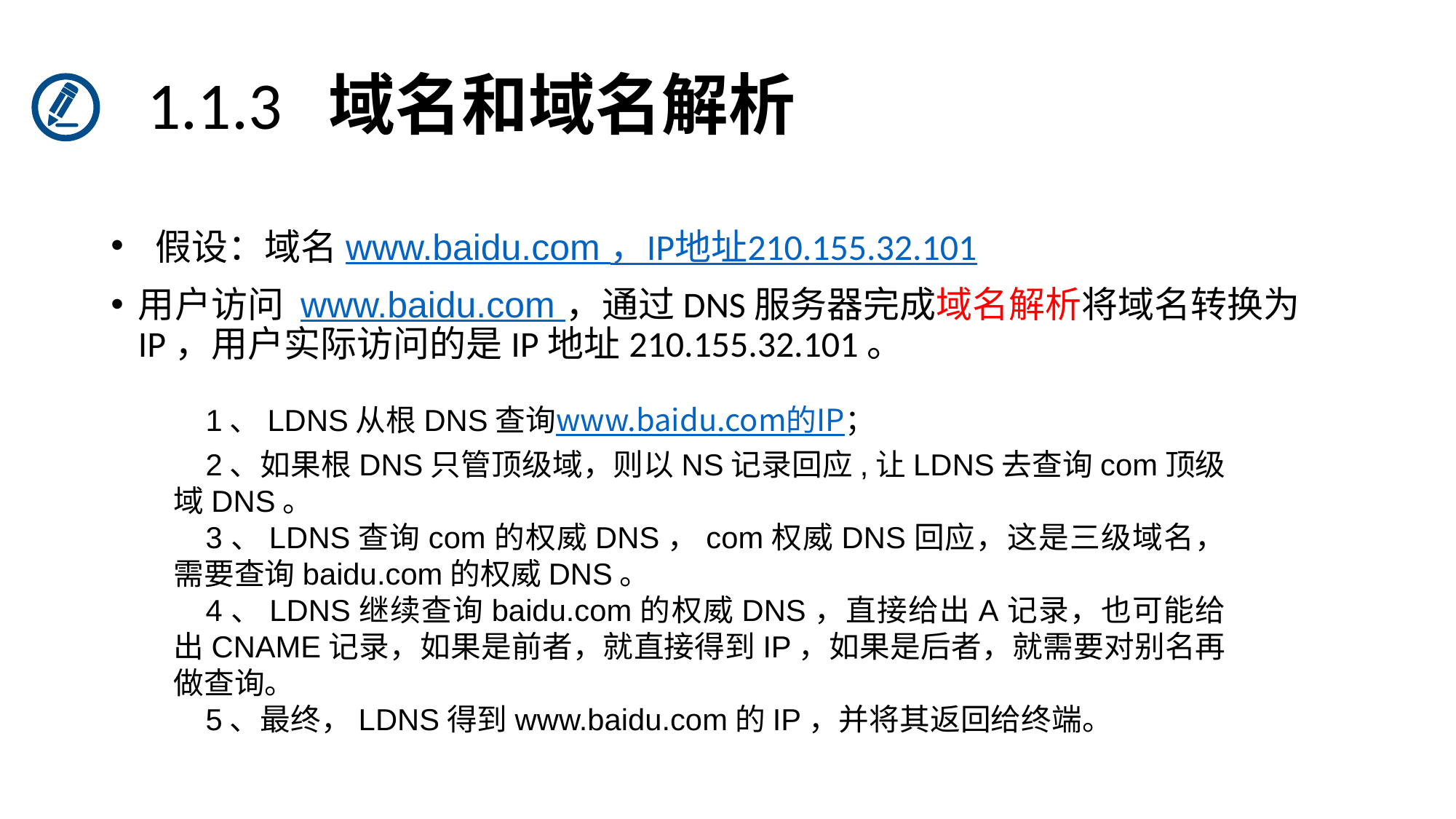

# 1.1.3  域名和域名解析

 假设：域名www.baidu.com ，IP地址210.155.32.101
用户访问 www.baidu.com ，通过DNS服务器完成域名解析将域名转换为IP，用户实际访问的是IP地址210.155.32.101。

1、LDNS从根DNS查询www.baidu.com的IP；
2、如果根DNS只管顶级域，则以NS记录回应,让LDNS去查询com顶级域DNS。
3、LDNS查询com的权威DNS，com权威DNS回应，这是三级域名，需要查询baidu.com的权威DNS。
4、LDNS继续查询baidu.com的权威DNS，直接给出A记录，也可能给出CNAME记录，如果是前者，就直接得到IP，如果是后者，就需要对别名再做查询。
5、最终，LDNS得到www.baidu.com的IP，并将其返回给终端。